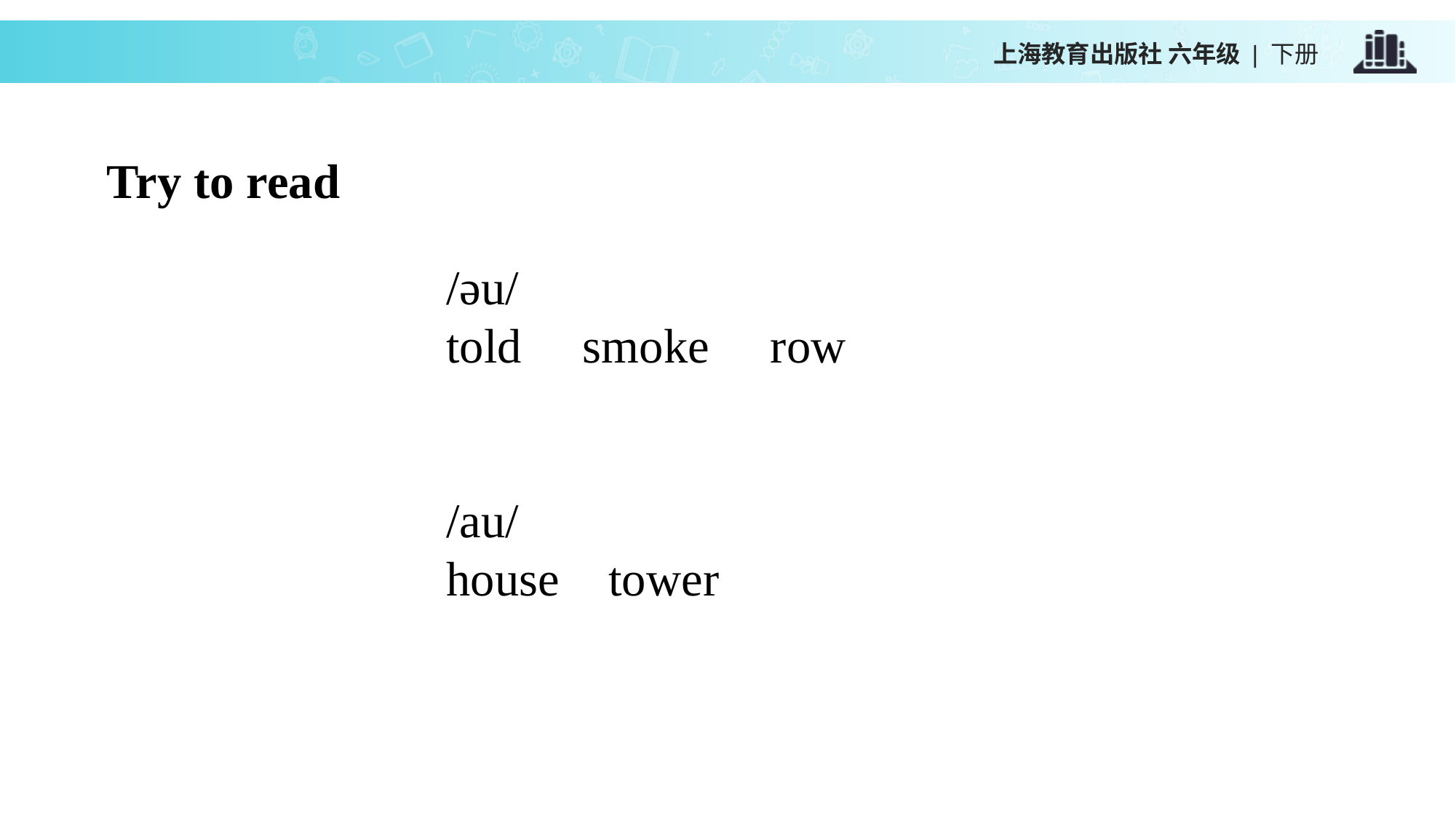

上海教育出版社 六年级 | 下册
Try to read

/əu/
told     smoke     row

/au/
house    tower